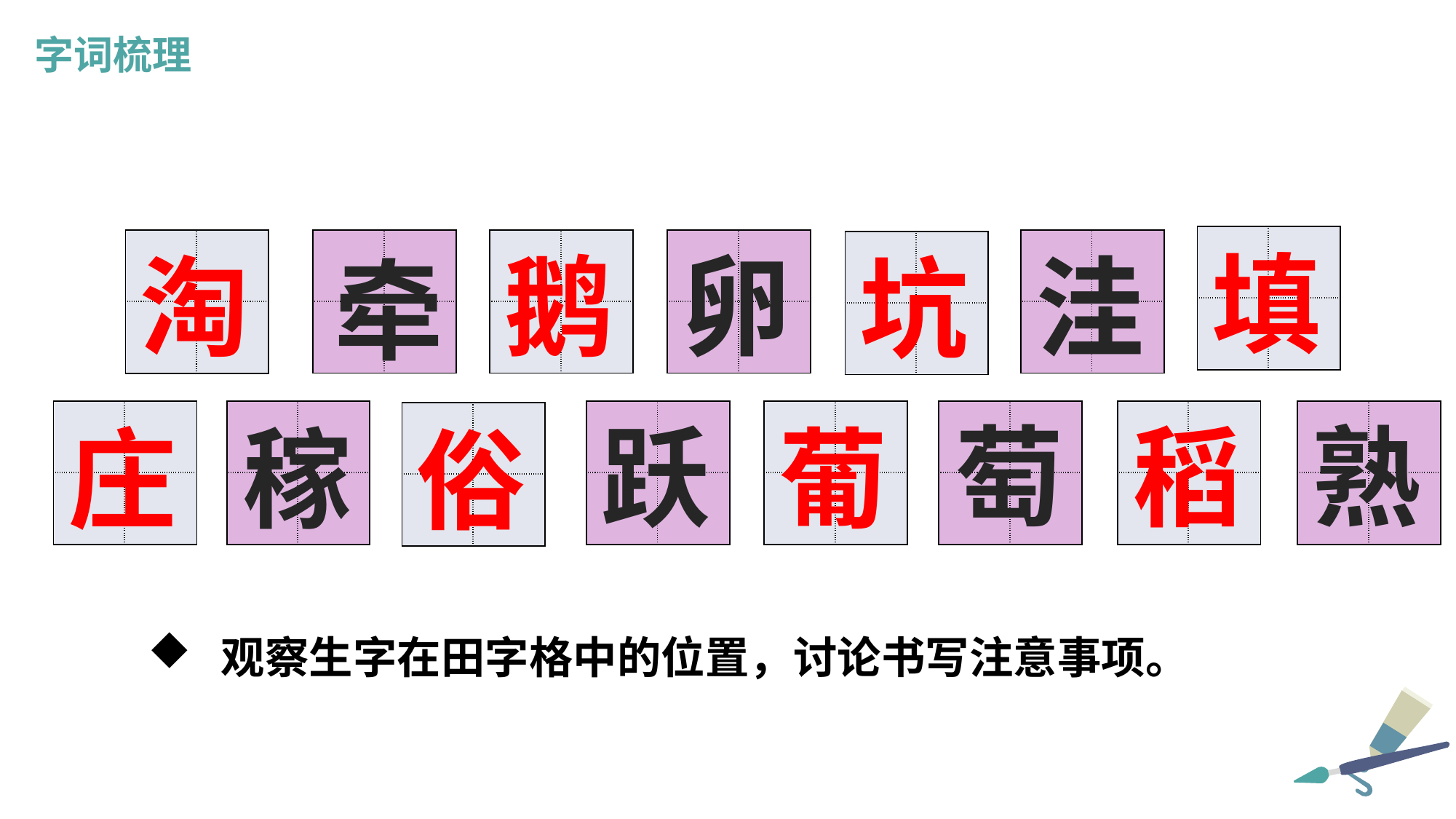

字词梳理
|  |  |
| --- | --- |
|  |  |
填
|  |  |
| --- | --- |
|  |  |
|  |  |
| --- | --- |
|  |  |
|  |  |
| --- | --- |
|  |  |
|  |  |
| --- | --- |
|  |  |
|  |  |
| --- | --- |
|  |  |
卵
淘
鹅
|  |  |
| --- | --- |
|  |  |
洼
坑
牵
萄
|  |  |
| --- | --- |
|  |  |
|  |  |
| --- | --- |
|  |  |
|  |  |
| --- | --- |
|  |  |
跃
|  |  |
| --- | --- |
|  |  |
|  |  |
| --- | --- |
|  |  |
|  |  |
| --- | --- |
|  |  |
稻
|  |  |
| --- | --- |
|  |  |
熟
稼
葡
|  |  |
| --- | --- |
|  |  |
庄
俗
观察生字在田字格中的位置，讨论书写注意事项。